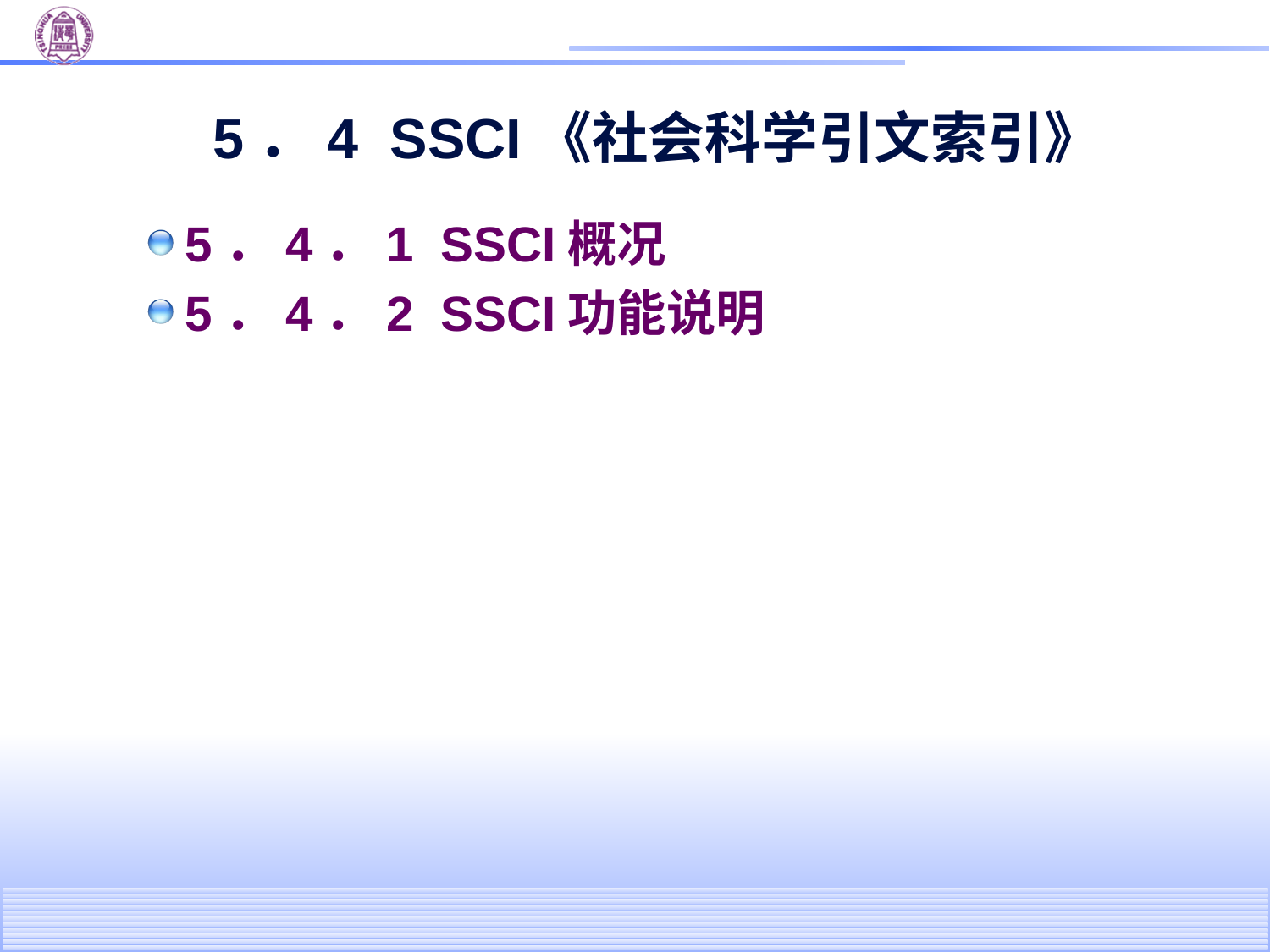

# 5．4  SSCI《社会科学引文索引》
5．4．1  SSCI概况
5．4．2  SSCI功能说明